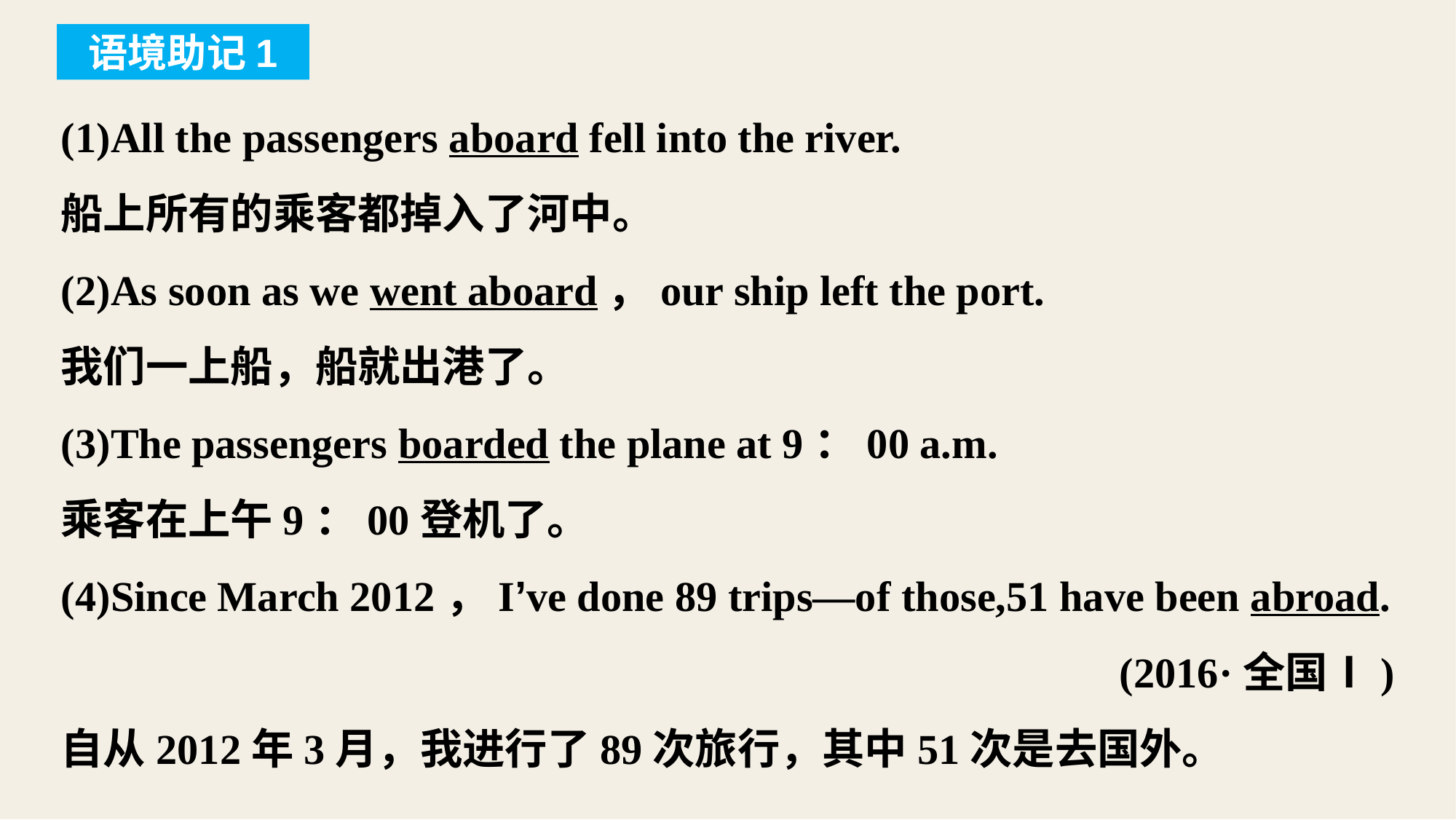

语境助记1
(1)All the passengers aboard fell into the river.
船上所有的乘客都掉入了河中。
(2)As soon as we went aboard，our ship left the port.
我们一上船，船就出港了。
(3)The passengers boarded the plane at 9：00 a.m.
乘客在上午9：00登机了。
(4)Since March 2012，I’ve done 89 trips—of those,51 have been abroad.
(2016·全国Ⅰ)
自从2012年3月，我进行了89次旅行，其中51次是去国外。